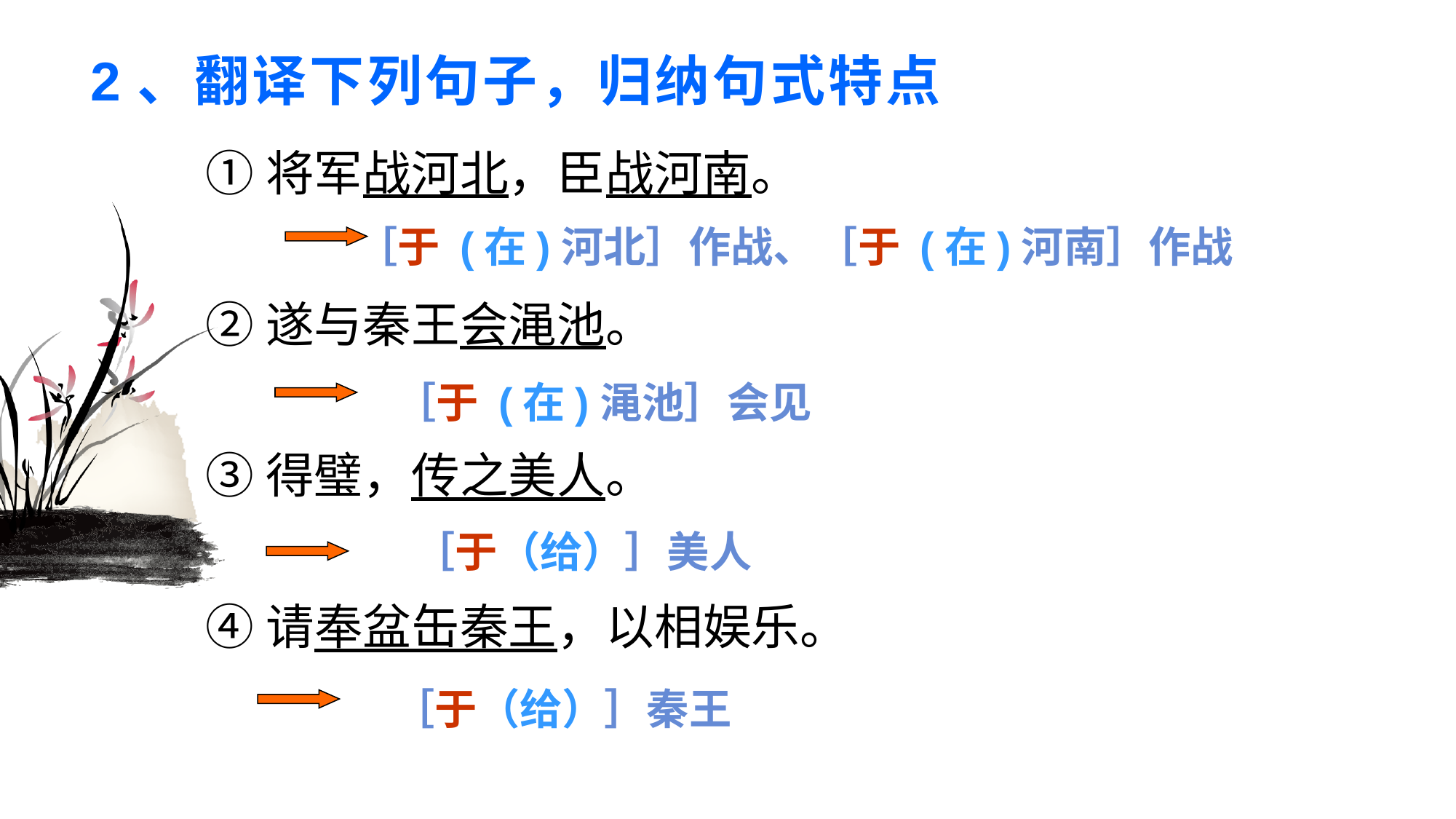

# 2、翻译下列句子，归纳句式特点
①将军战河北，臣战河南。

②遂与秦王会渑池。

③得璧，传之美人。

④请奉盆缶秦王，以相娱乐。
［于 (在)河北］作战、［于 (在)河南］作战

［于 (在)渑池］会见

［于（给）］美人

［于（给）］秦王